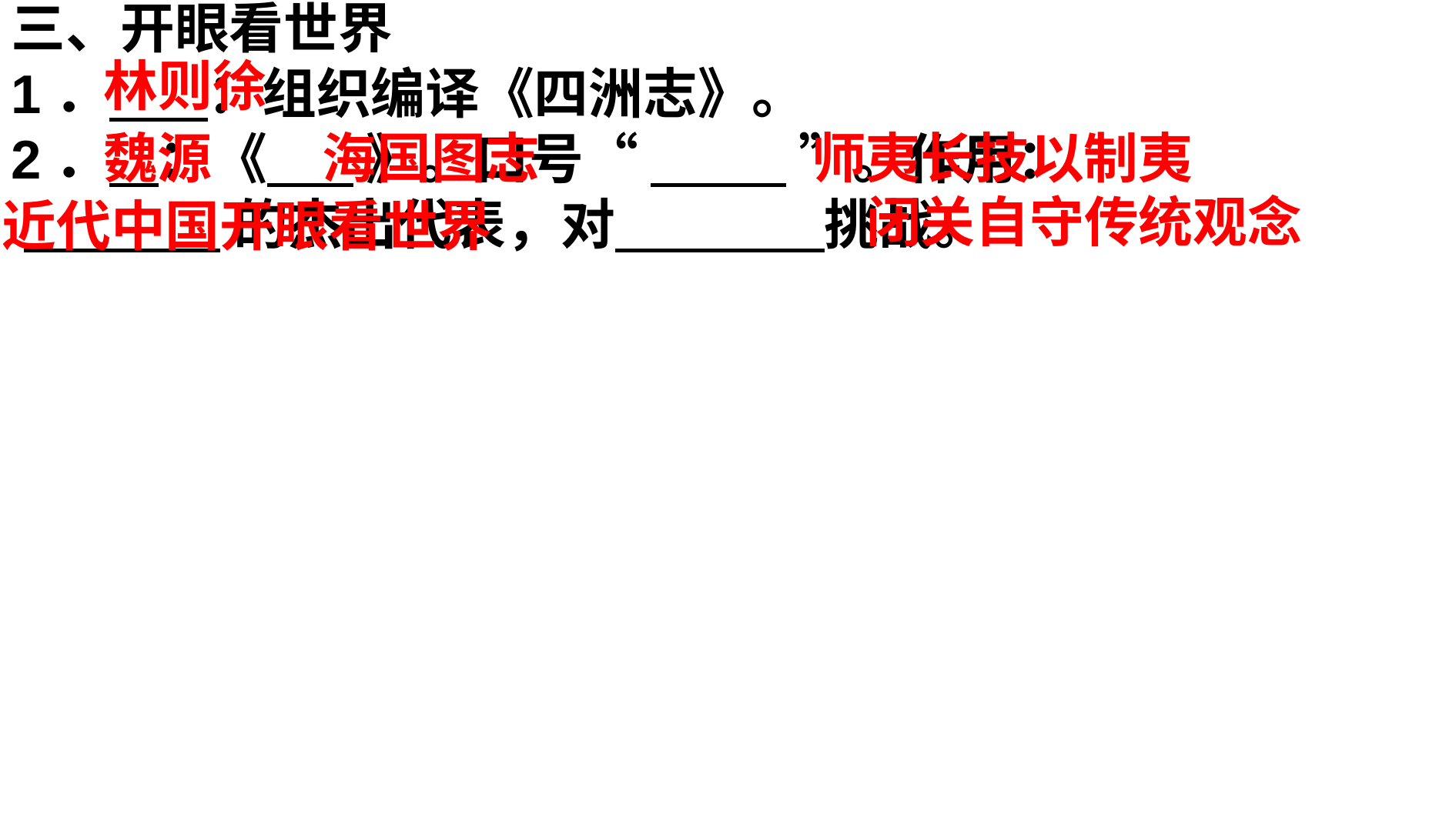

三、开眼看世界
1．        ：组织编译《四洲志》。
2．    ：《        》。口号“             ”。作用：
                 的杰出代表，对                 挑战。
林则徐
魏源
海国图志
师夷长技以制夷
闭关自守传统观念
近代中国开眼看世界